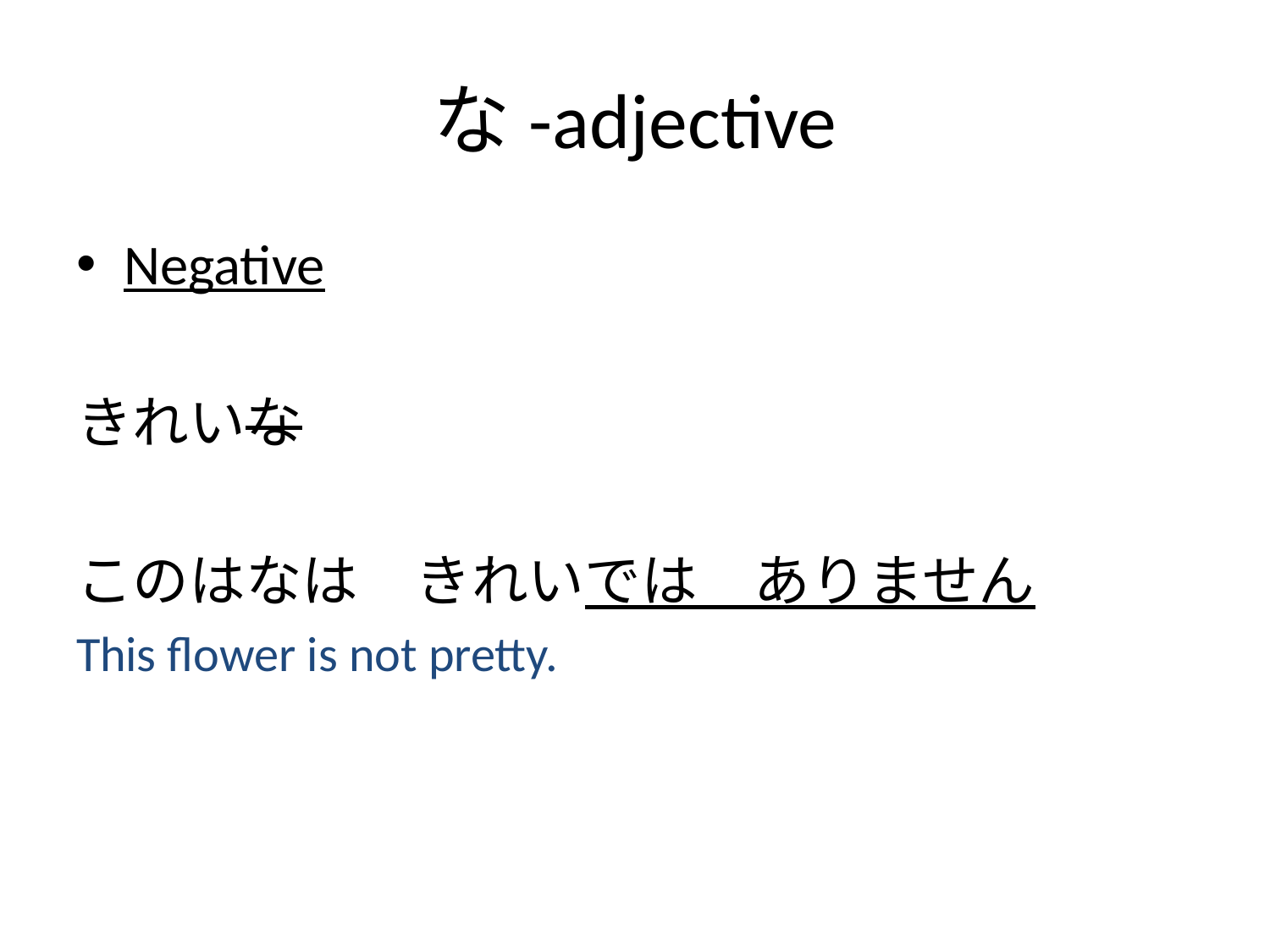

# な-adjective
Negative

きれいな

このはなは　きれいでは　ありません
This flower is not pretty.